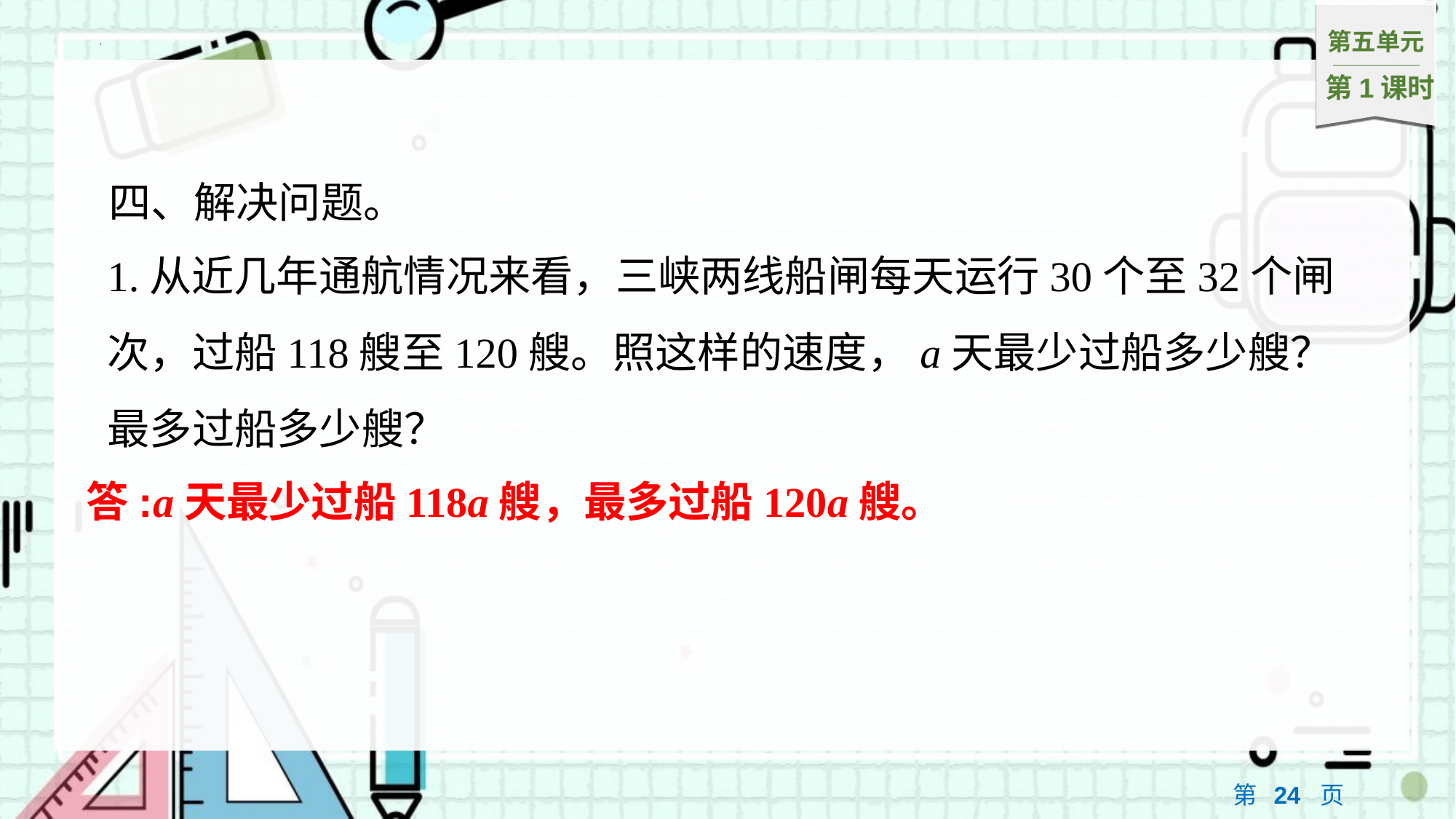

四、解决问题。
1.从近几年通航情况来看，三峡两线船闸每天运行30个至32个闸次，过船118艘至120艘。照这样的速度，a天最少过船多少艘？最多过船多少艘？
答:a天最少过船118a艘，最多过船120a艘。